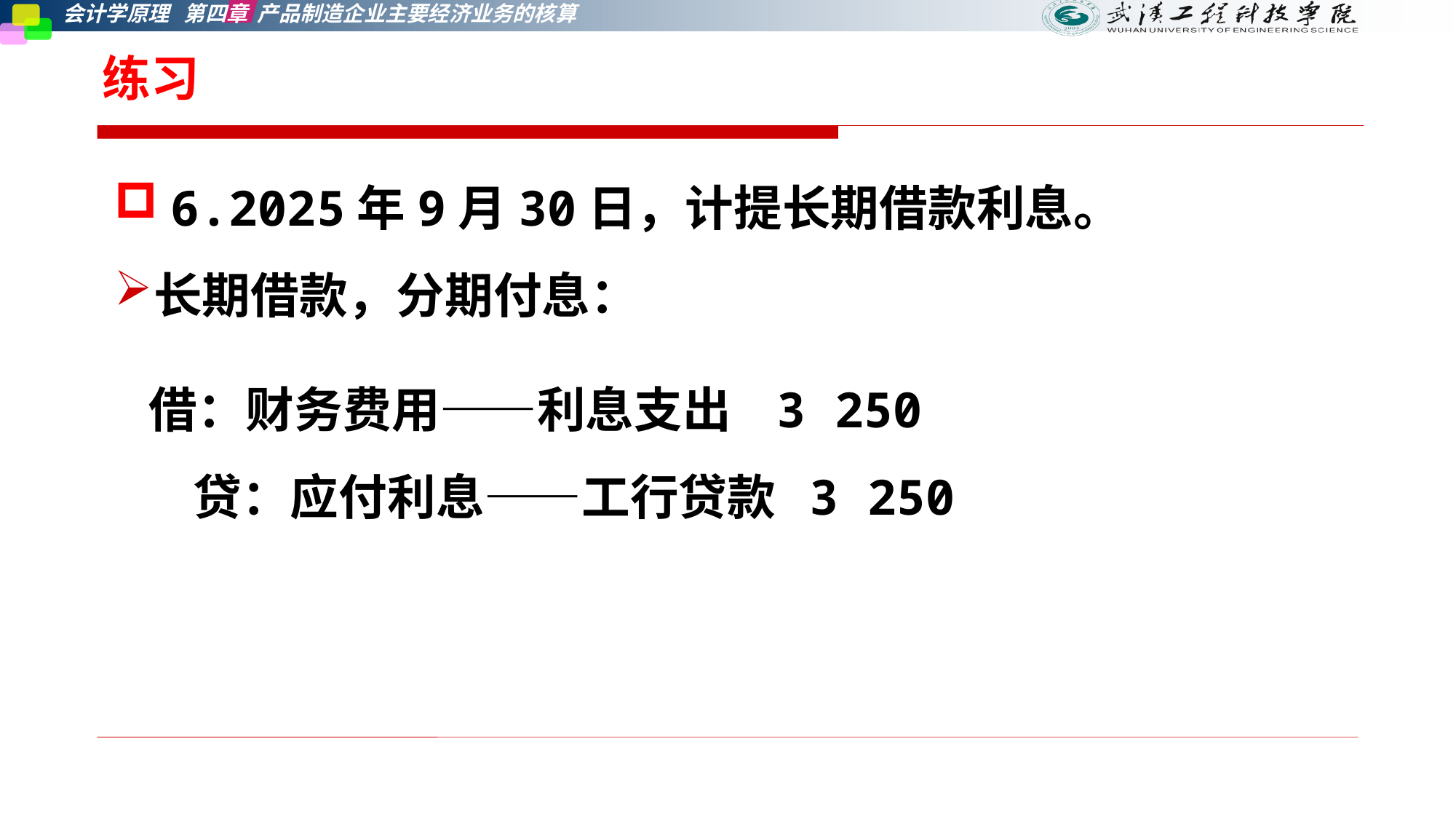

# 练习
6.2025年9月30日，计提长期借款利息。
长期借款，分期付息：

  借：财务费用——利息支出   3 250
      贷：应付利息——工行贷款  3 250